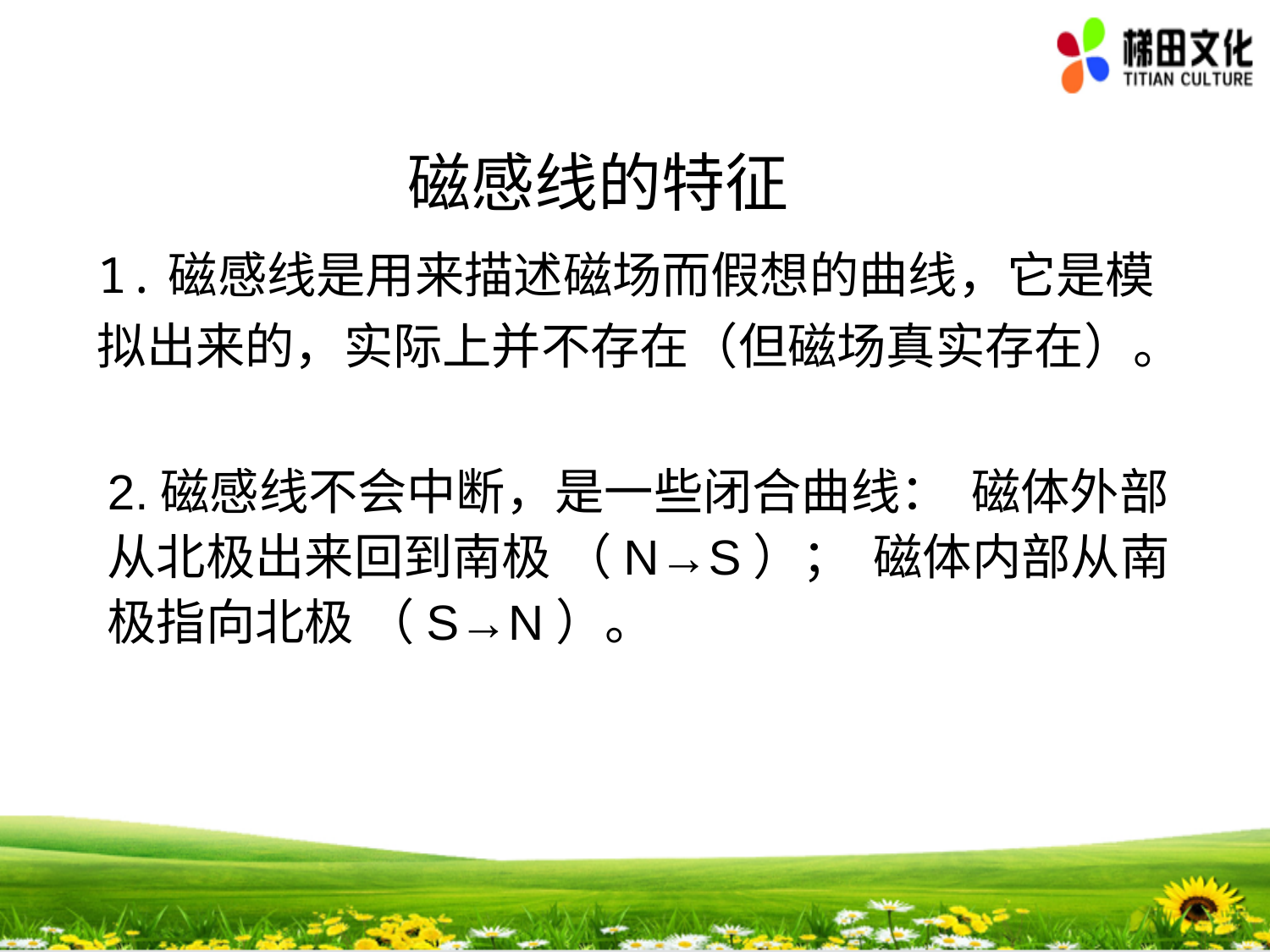

磁感线的特征
1.磁感线是用来描述磁场而假想的曲线，它是模拟出来的，实际上并不存在（但磁场真实存在）。
2.磁感线不会中断，是一些闭合曲线：  磁体外部从北极出来回到南极 （N→S）；  磁体内部从南极指向北极 （S→N）。